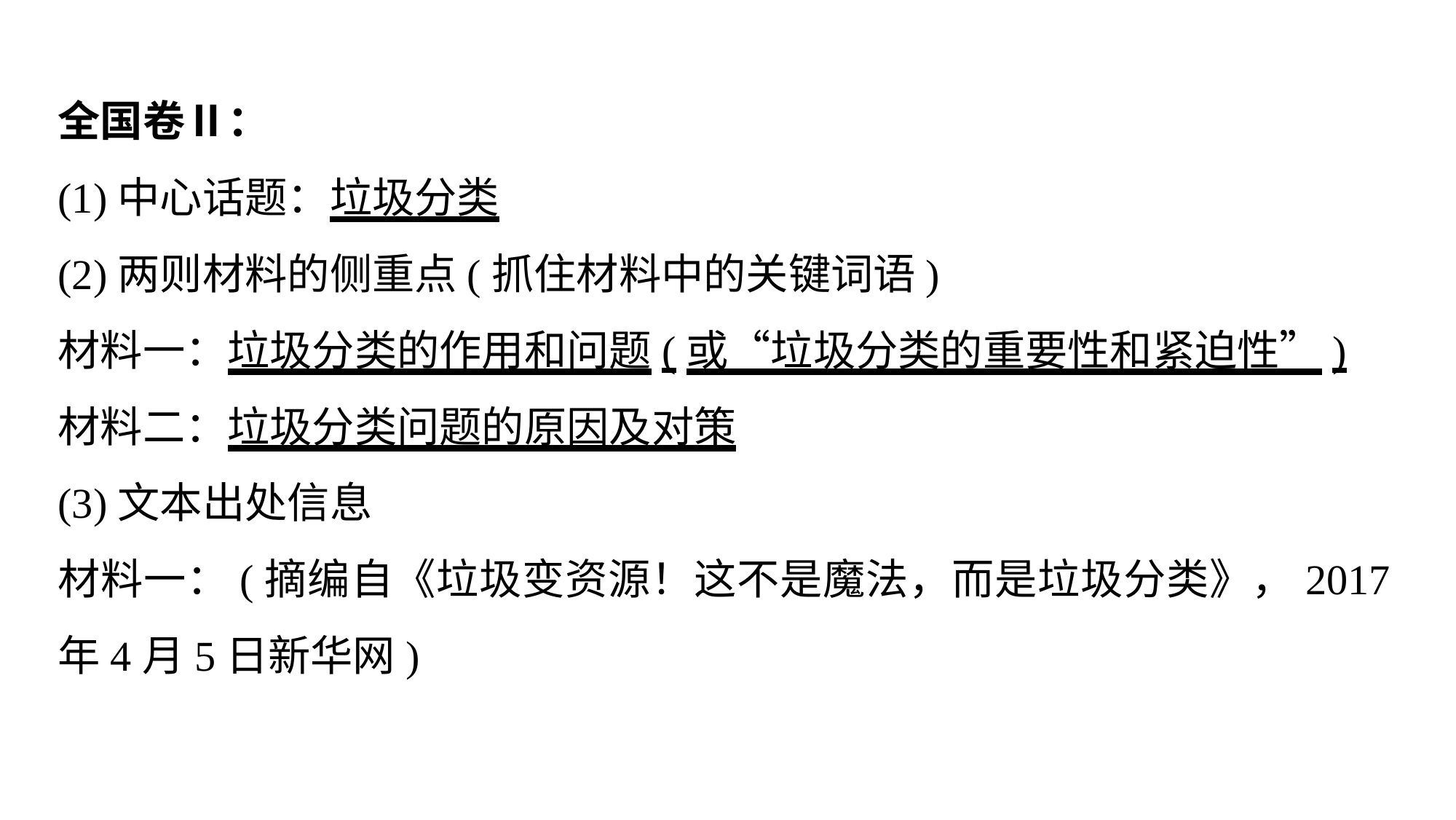

全国卷Ⅱ：
(1)中心话题：垃圾分类
(2)两则材料的侧重点(抓住材料中的关键词语)
材料一：垃圾分类的作用和问题(或“垃圾分类的重要性和紧迫性”)
材料二：垃圾分类问题的原因及对策
(3)文本出处信息
材料一：(摘编自《垃圾变资源！这不是魔法，而是垃圾分类》，2017年4月5日新华网)